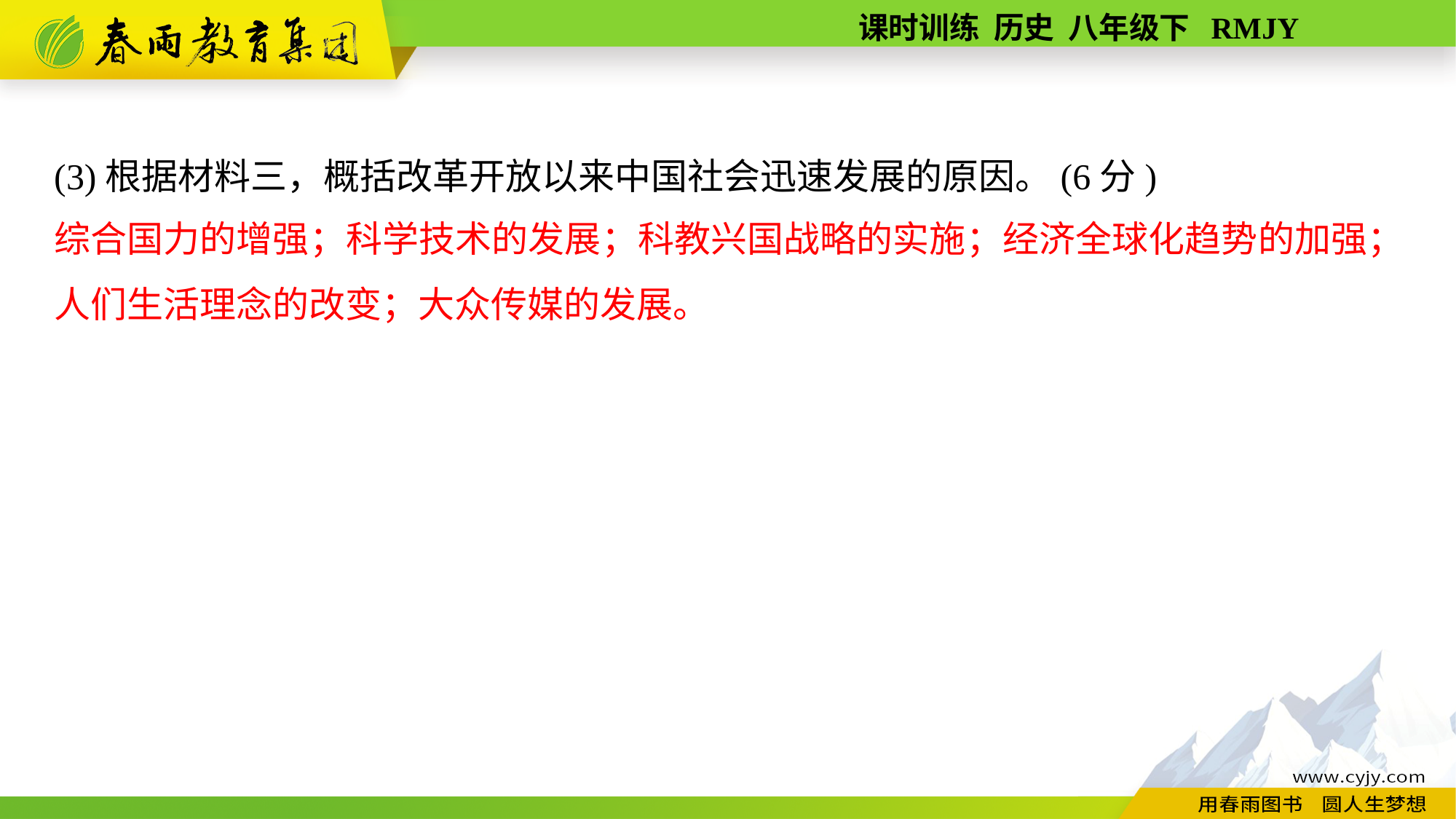

(3)根据材料三，概括改革开放以来中国社会迅速发展的原因。(6分)
综合国力的增强；科学技术的发展；科教兴国战略的实施；经济全球化趋势的加强；人们生活理念的改变；大众传媒的发展。